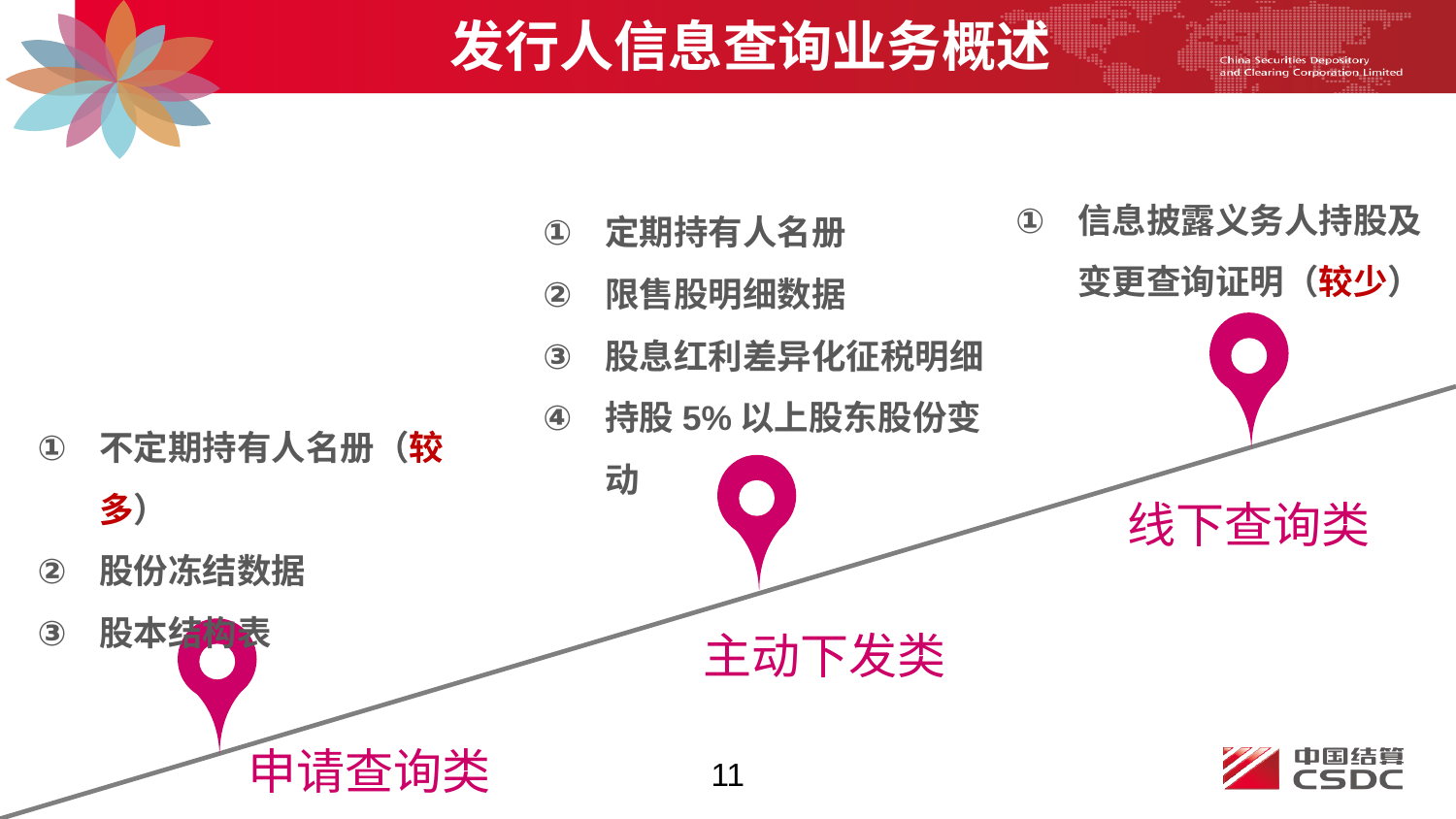

发行人信息查询业务概述
信息披露义务人持股及变更查询证明（较少）
定期持有人名册
限售股明细数据
股息红利差异化征税明细
持股5%以上股东股份变动

不定期持有人名册（较多）
股份冻结数据
股本结构表

线下查询类
主动下发类

申请查询类
11